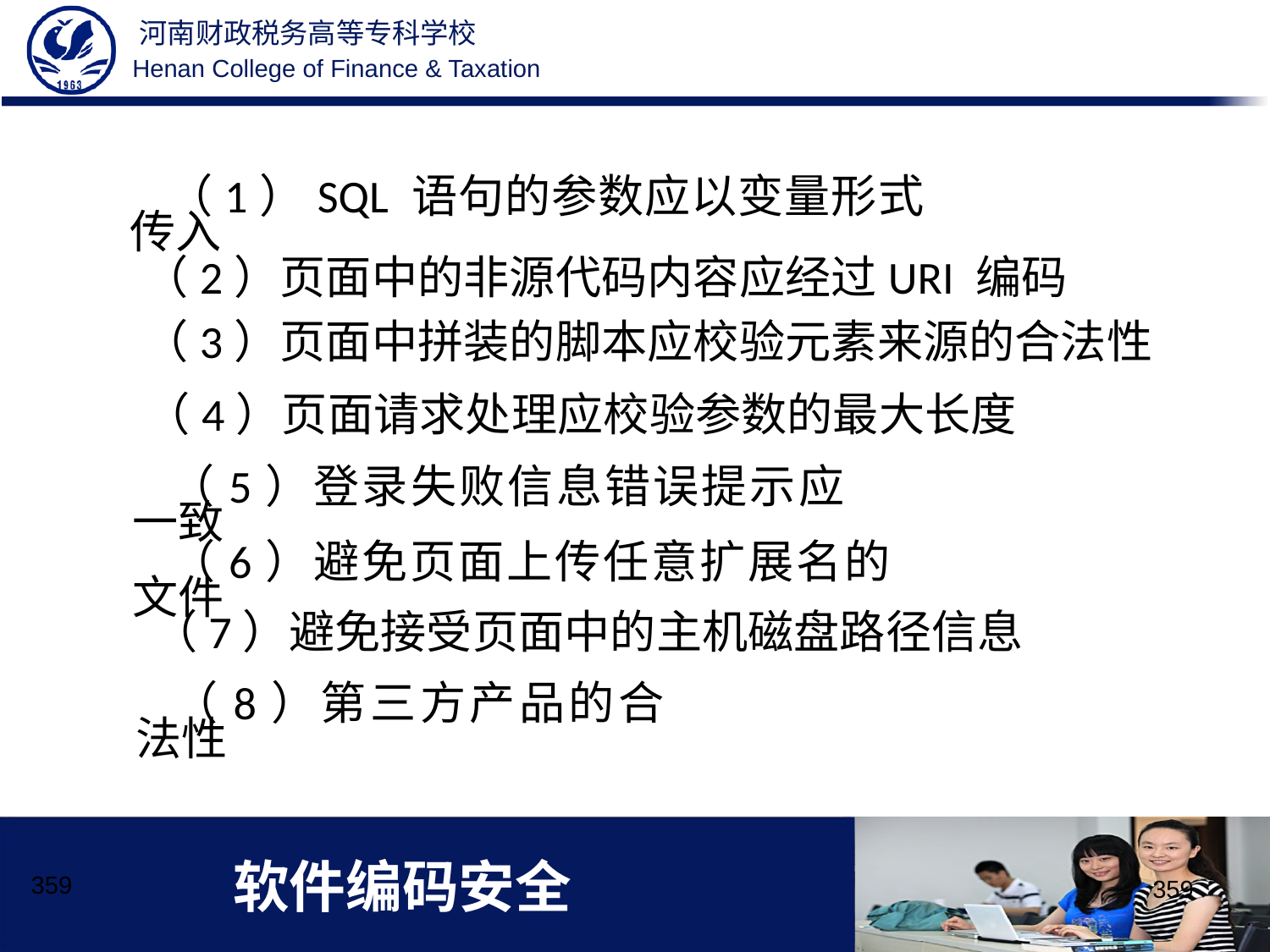

（1）SQL 语句的参数应以变量形式传入
（2）页面中的非源代码内容应经过URI 编码
（3）页面中拼装的脚本应校验元素来源的合法性
（4）页面请求处理应校验参数的最大长度
（5）登录失败信息错误提示应一致
（6）避免页面上传任意扩展名的文件
（7）避免接受页面中的主机磁盘路径信息
（8）第三方产品的合法性
# 软件编码安全
359
359